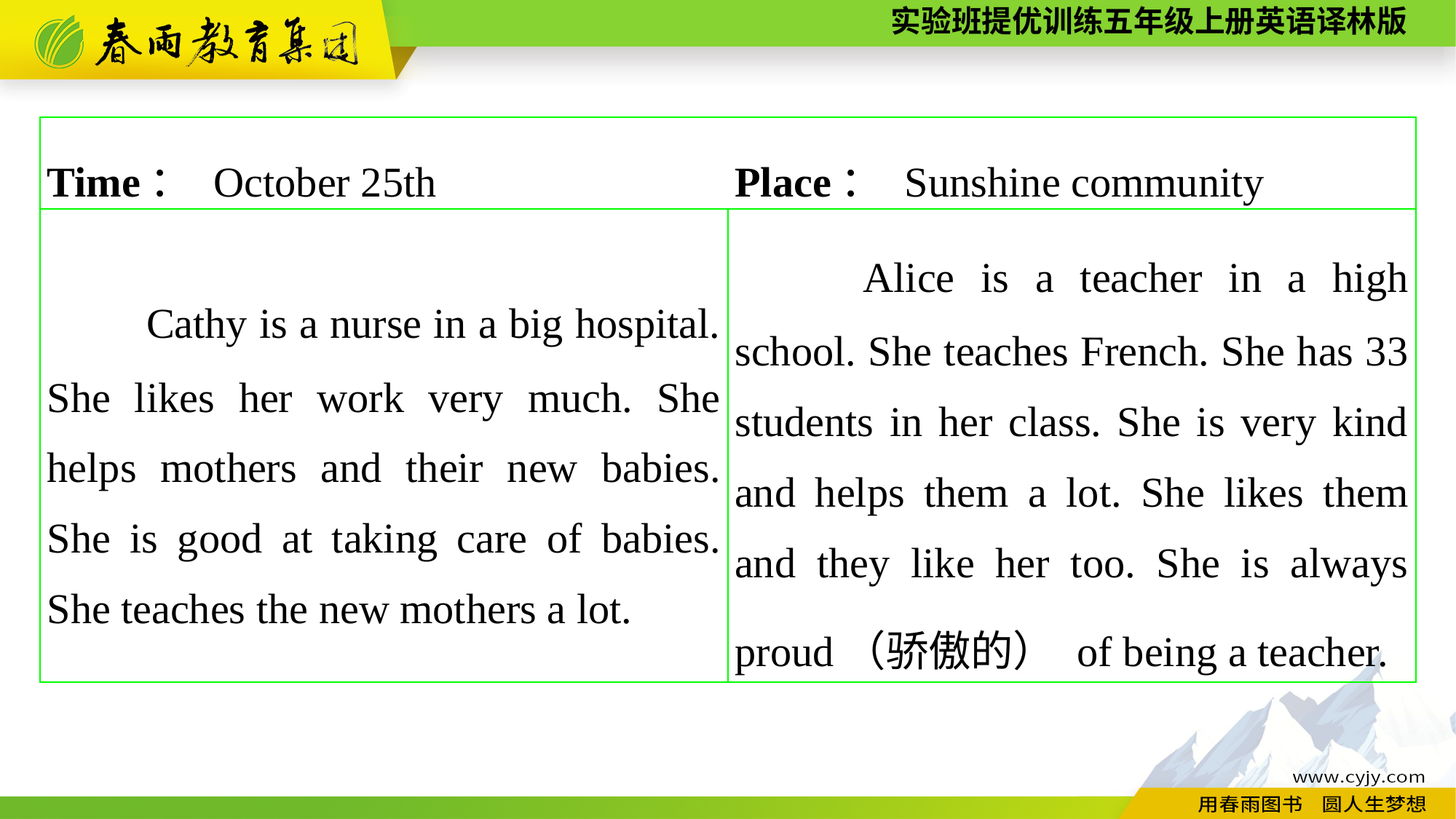

| Time： October 25th | Place： Sunshine community |
| --- | --- |
| Cathy is a nurse in a big hospital. She likes her work very much. She helps mothers and their new babies. She is good at taking care of babies. She teaches the new mothers a lot. | Alice is a teacher in a high school. She teaches French. She has 33 students in her class. She is very kind and helps them a lot. She likes them and they like her too. She is always proud（骄傲的） of being a teacher. |